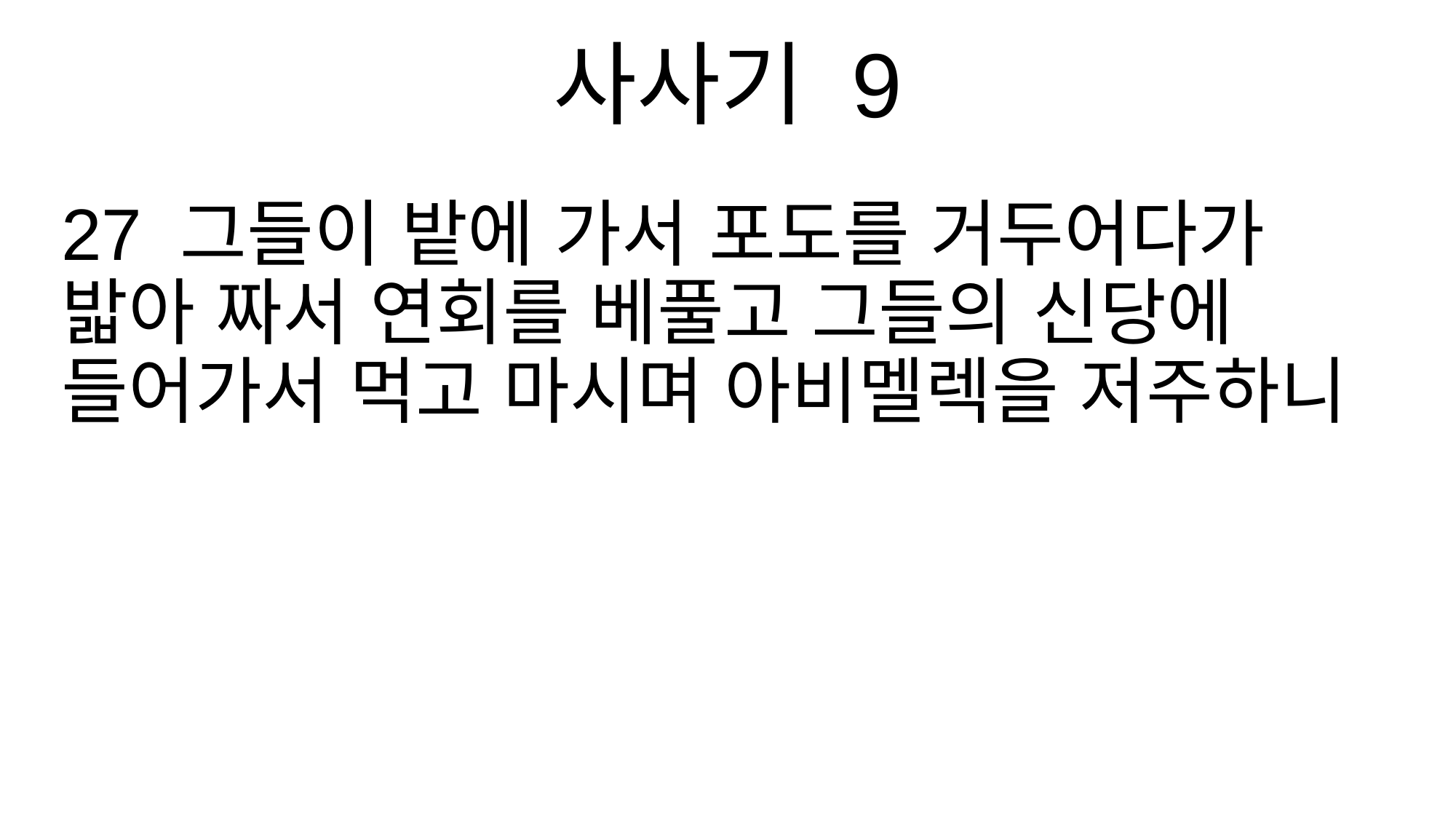

사사기 9
27 그들이 밭에 가서 포도를 거두어다가 밟아 짜서 연회를 베풀고 그들의 신당에 들어가서 먹고 마시며 아비멜렉을 저주하니